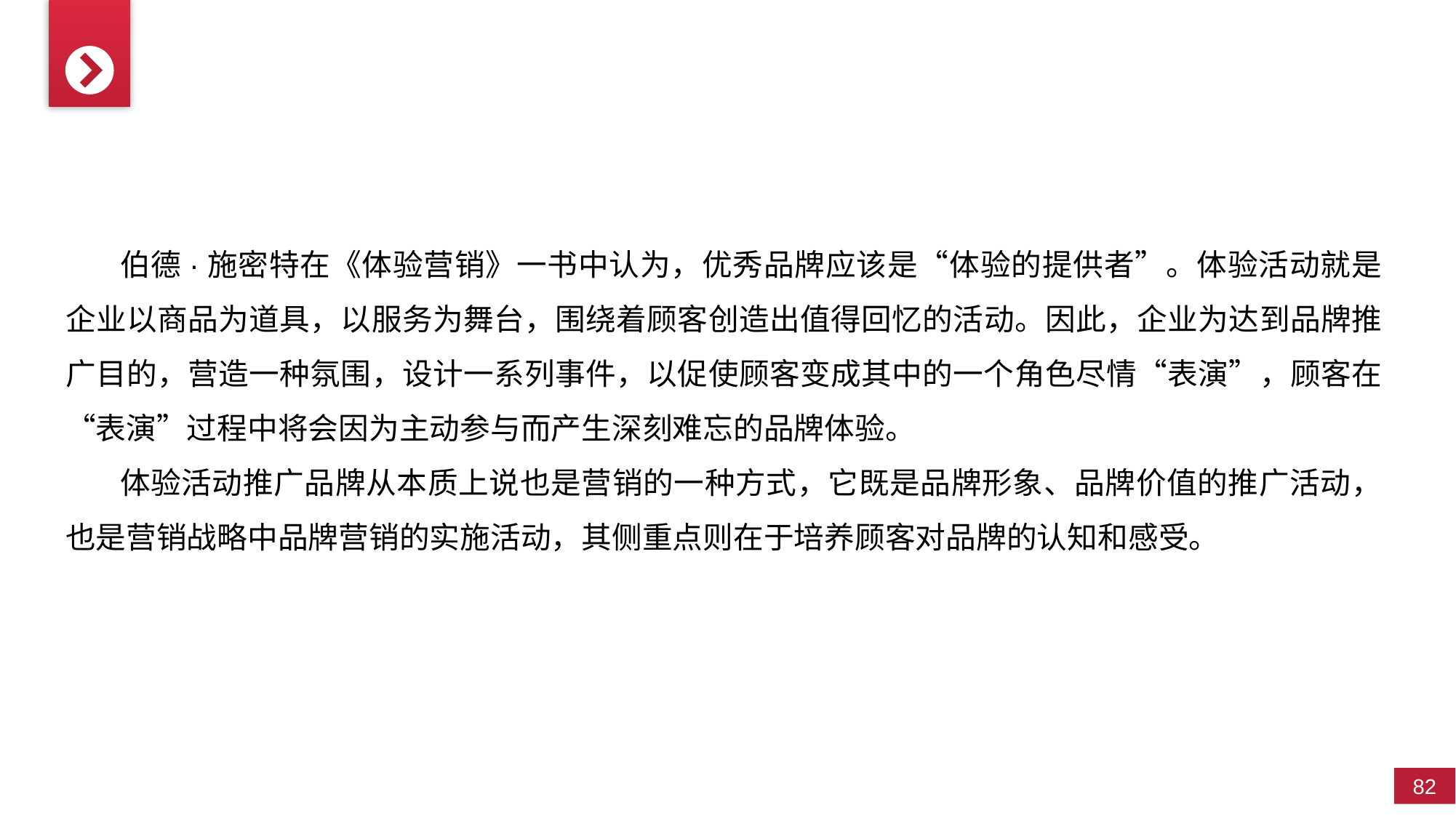

伯德·施密特在《体验营销》一书中认为，优秀品牌应该是“体验的提供者”。体验活动就是企业以商品为道具，以服务为舞台，围绕着顾客创造出值得回忆的活动。因此，企业为达到品牌推广目的，营造一种氛围，设计一系列事件，以促使顾客变成其中的一个角色尽情“表演”，顾客在“表演”过程中将会因为主动参与而产生深刻难忘的品牌体验。
体验活动推广品牌从本质上说也是营销的一种方式，它既是品牌形象、品牌价值的推广活动，也是营销战略中品牌营销的实施活动，其侧重点则在于培养顾客对品牌的认知和感受。